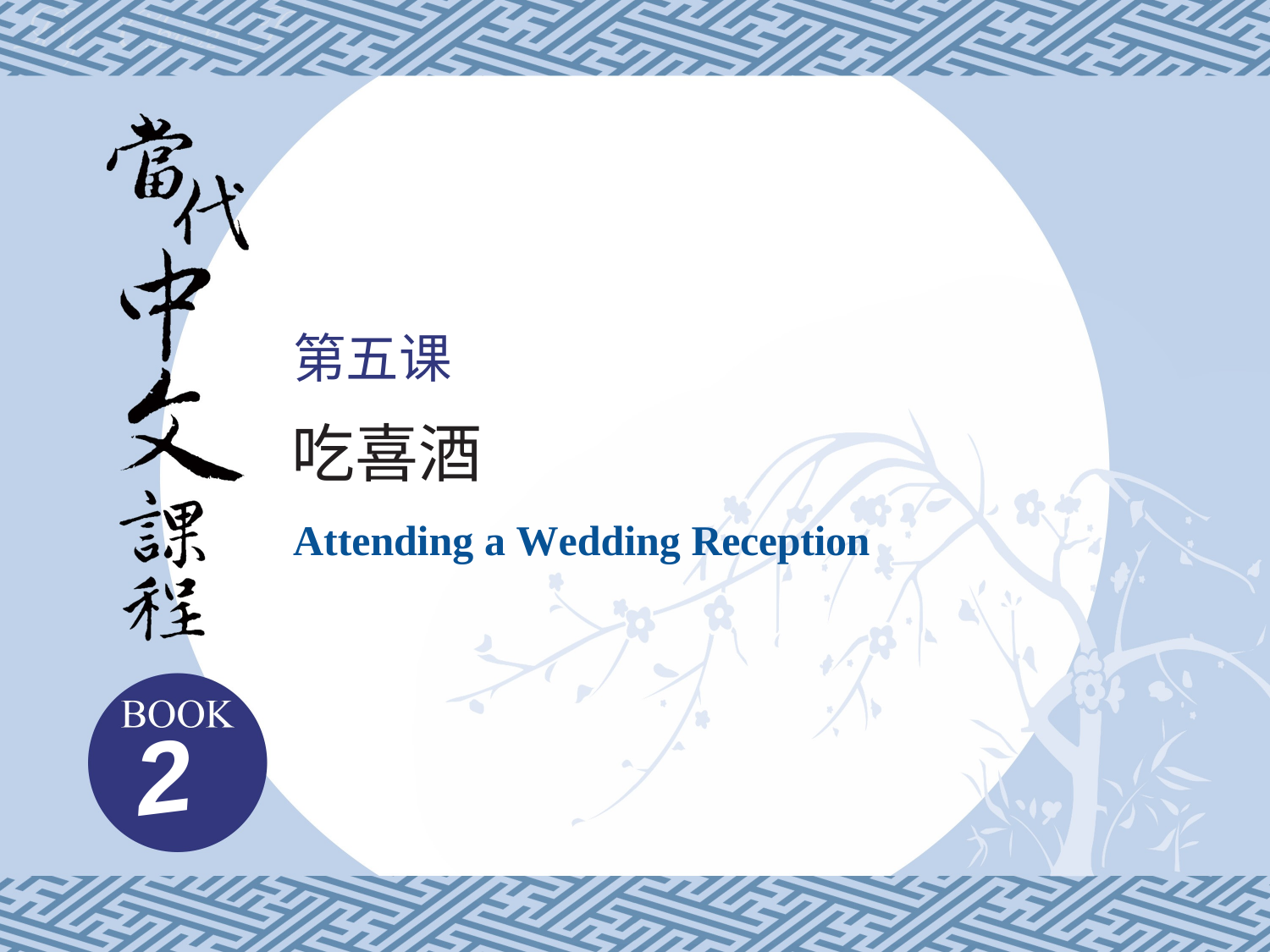

第五课
吃喜酒
Attending a Wedding Reception
2